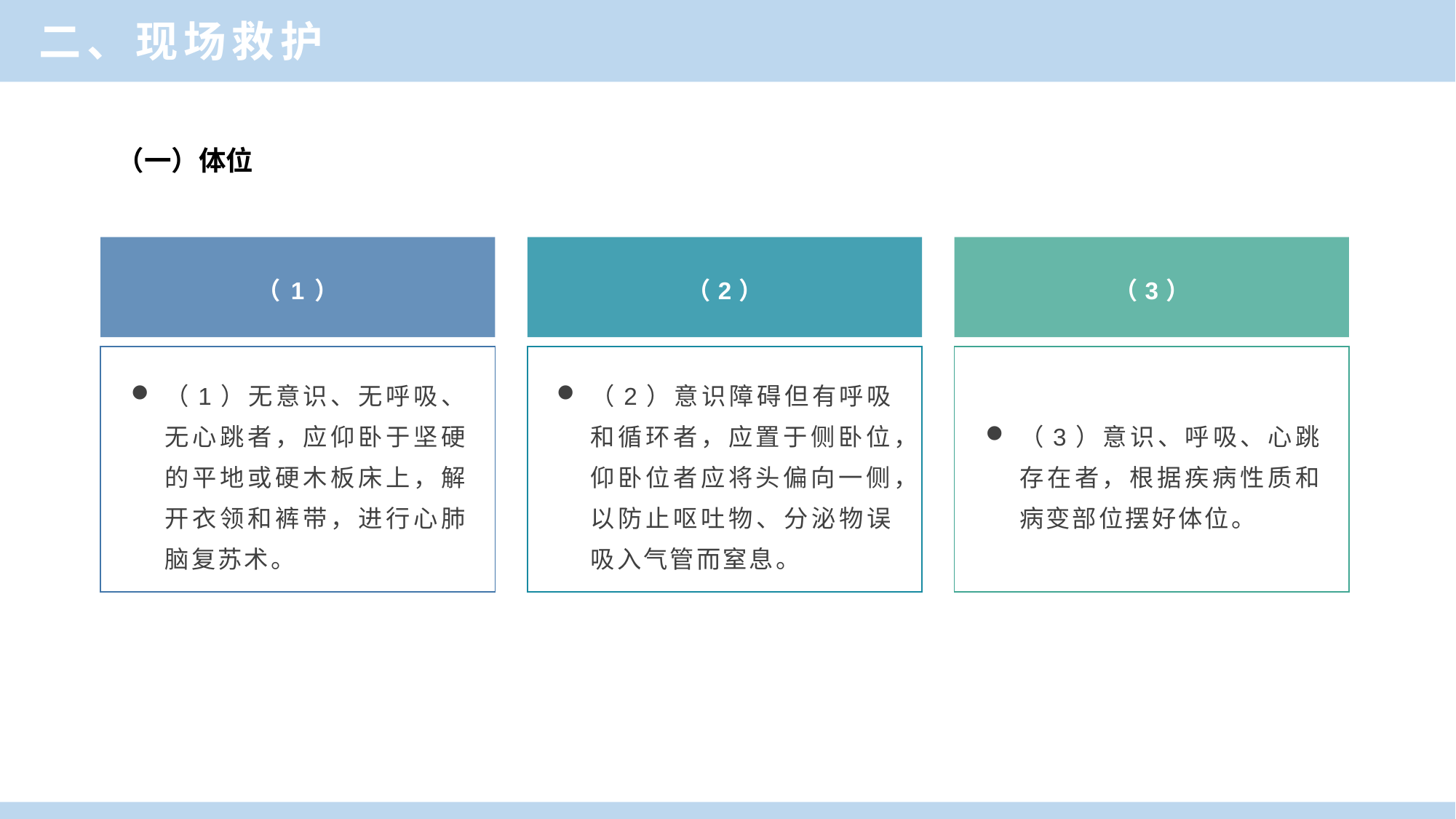

二、现场救护
（一）体位

（2）
（3）
（1）

（1）无意识、无呼吸、无心跳者，应仰卧于坚硬的平地或硬木板床上，解开衣领和裤带，进行心肺脑复苏术。
（2）意识障碍但有呼吸和循环者，应置于侧卧位，仰卧位者应将头偏向一侧，以防止呕吐物、分泌物误吸入气管而窒息。
（3）意识、呼吸、心跳存在者，根据疾病性质和病变部位摆好体位。